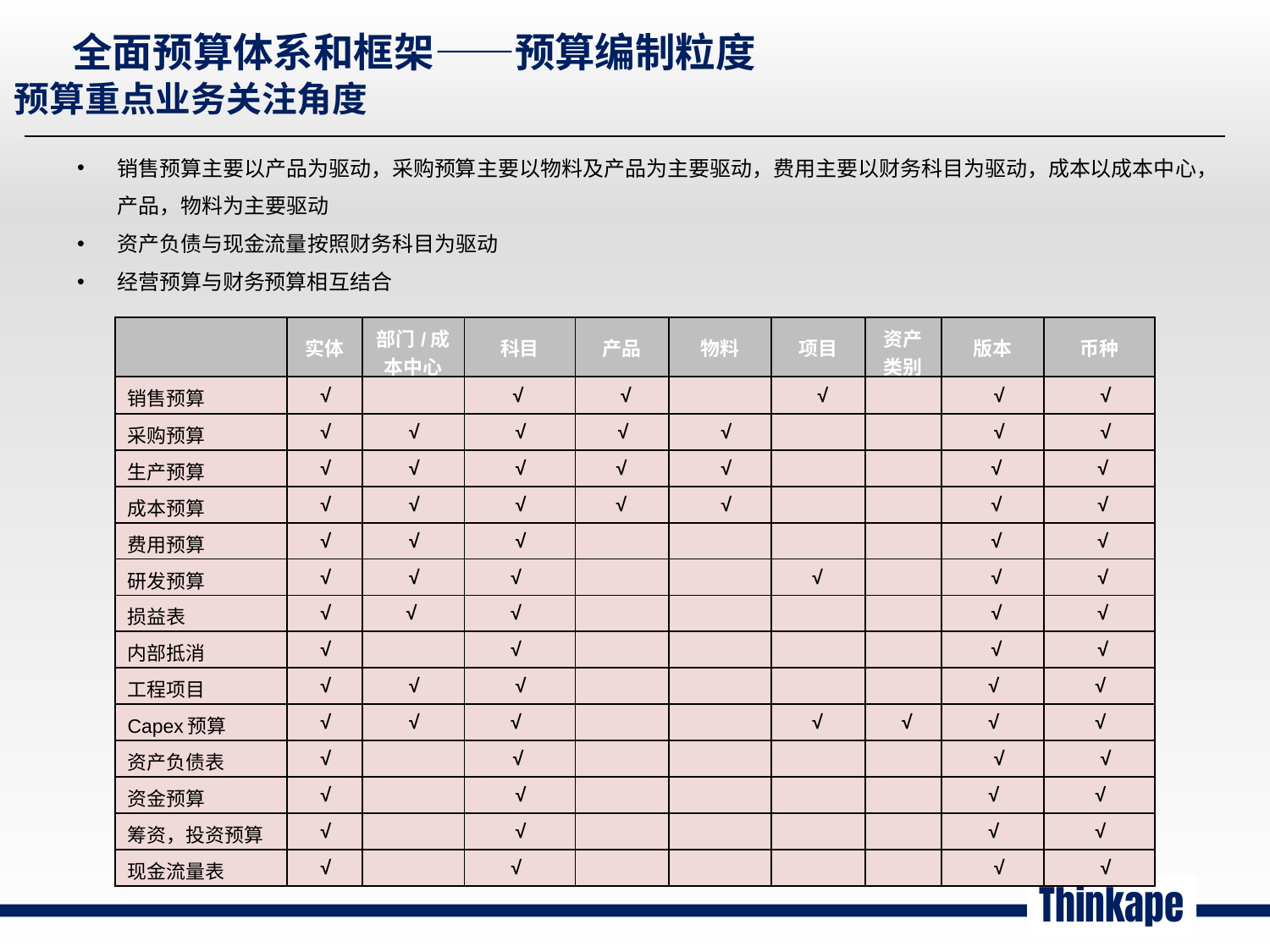

# 全面预算体系和框架——预算编制粒度
预算重点业务关注角度
销售预算主要以产品为驱动，采购预算主要以物料及产品为主要驱动，费用主要以财务科目为驱动，成本以成本中心，产品，物料为主要驱动
资产负债与现金流量按照财务科目为驱动
经营预算与财务预算相互结合
|  | 实体 | 部门/成本中心 | 科目 | 产品 | 物料 | 项目 | 资产类别 | 版本 | 币种 |
| --- | --- | --- | --- | --- | --- | --- | --- | --- | --- |
| 销售预算 | √ |  | √ | √ |  | √ |  | √ | √ |
| 采购预算 | √ | √ | √ | √ | √ |  |  | √ | √ |
| 生产预算 | √ | √ | √ | √ | √ |  |  | √ | √ |
| 成本预算 | √ | √ | √ | √ | √ |  |  | √ | √ |
| 费用预算 | √ | √ | √ |  |  |  |  | √ | √ |
| 研发预算 | √ | √ | √ |  |  | √ |  | √ | √ |
| 损益表 | √ | √ | √ |  |  |  |  | √ | √ |
| 内部抵消 | √ |  | √ |  |  |  |  | √ | √ |
| 工程项目 | √ | √ | √ |  |  |  |  | √ | √ |
| Capex预算 | √ | √ | √ |  |  | √ | √ | √ | √ |
| 资产负债表 | √ |  | √ |  |  |  |  | √ | √ |
| 资金预算 | √ |  | √ |  |  |  |  | √ | √ |
| 筹资，投资预算 | √ |  | √ |  |  |  |  | √ | √ |
| 现金流量表 | √ |  | √ |  |  |  |  | √ | √ |